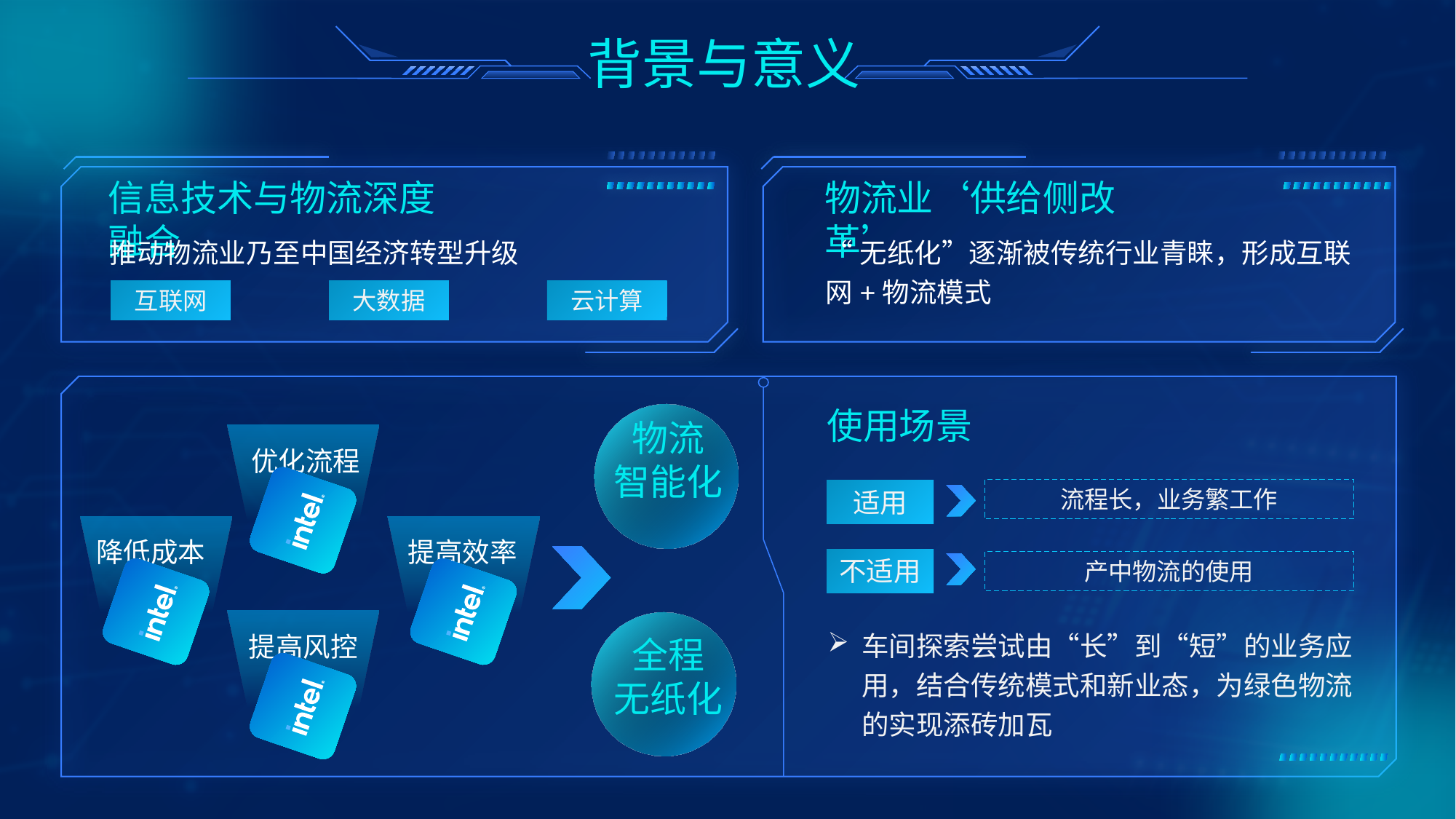

背景与意义

信息技术与物流深度融合
物流业‘供给侧改革’

推动物流业乃至中国经济转型升级
“无纸化”逐渐被传统行业青睐，形成互联网+物流模式
互联网
大数据
云计算

使用场景

物流
智能化

优化流程

流程长，业务繁工作
适用

降低成本

提高效率

不适用
产中物流的使用

提高风控

车间探索尝试由“长”到“短”的业务应用，结合传统模式和新业态，为绿色物流的实现添砖加瓦
全程
无纸化